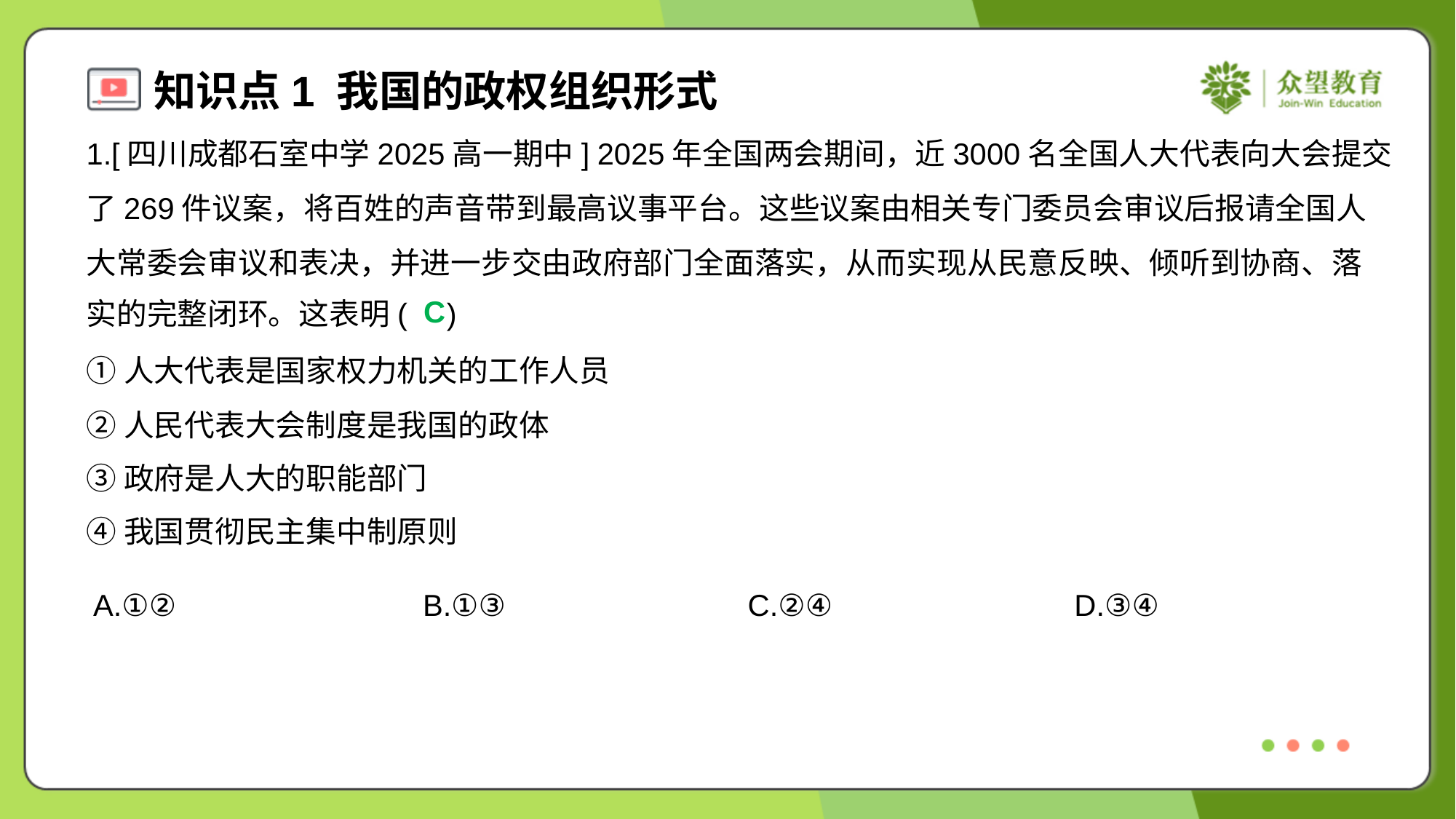

1.[四川成都石室中学2025高一期中] 2025年全国两会期间，近3000名全国人大代表向大会提交
了269件议案，将百姓的声音带到最高议事平台。这些议案由相关专门委员会审议后报请全国人
大常委会审议和表决，并进一步交由政府部门全面落实，从而实现从民意反映、倾听到协商、落
实的完整闭环。这表明(     )
C
①人大代表是国家权力机关的工作人员
②人民代表大会制度是我国的政体
③政府是人大的职能部门
④我国贯彻民主集中制原则
A.①②	B.①③	C.②④	D.③④